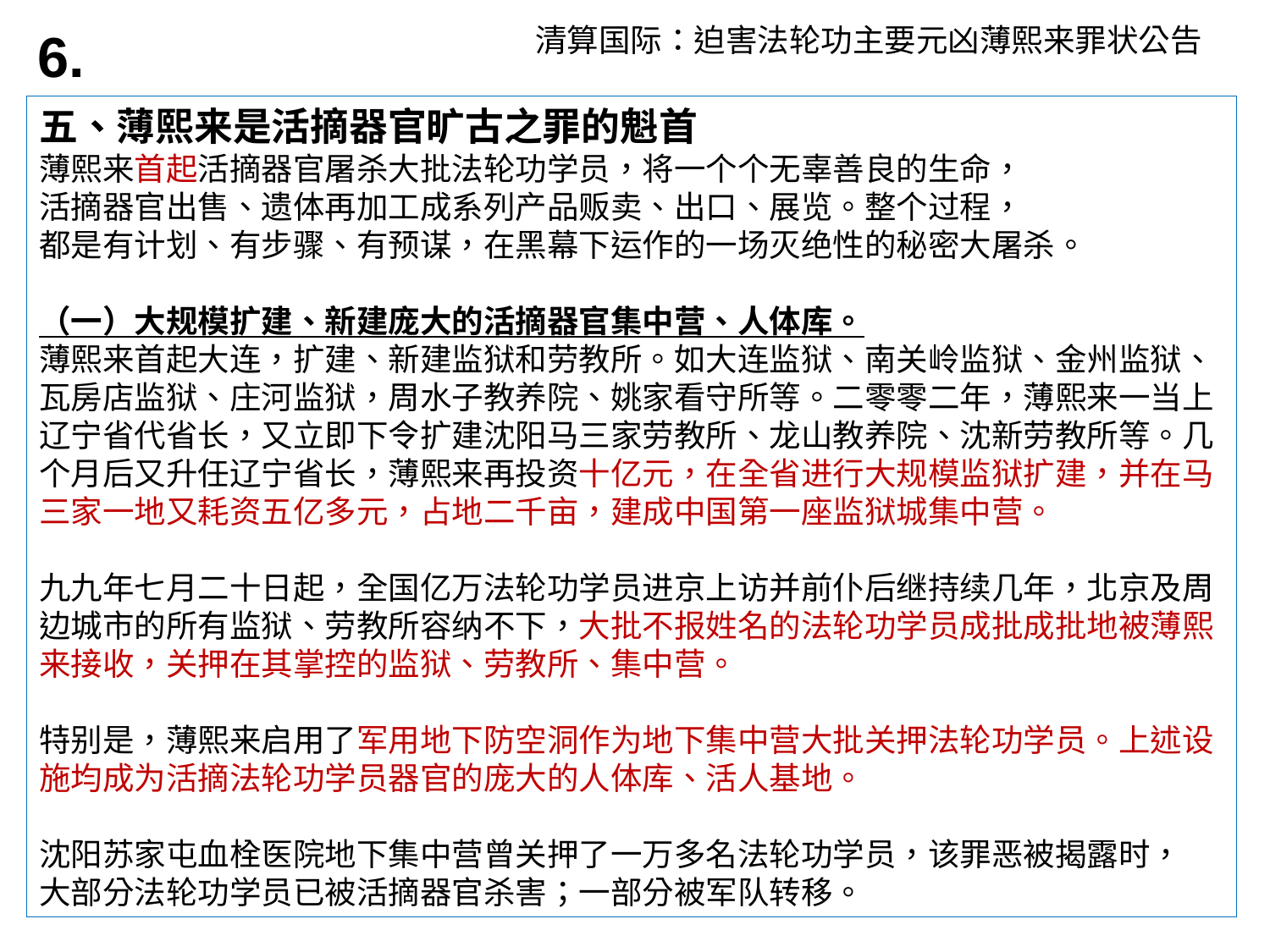

清算国际：迫害法轮功主要元凶薄熙来罪状公告
6.
五、薄熙来是活摘器官旷古之罪的魁首
薄熙来首起活摘器官屠杀大批法轮功学员，将一个个无辜善良的生命，
活摘器官出售、遗体再加工成系列产品贩卖、出口、展览。整个过程，
都是有计划、有步骤、有预谋，在黑幕下运作的一场灭绝性的秘密大屠杀。

（一）大规模扩建、新建庞大的活摘器官集中营、人体库。
薄熙来首起大连，扩建、新建监狱和劳教所。如大连监狱、南关岭监狱、金州监狱、瓦房店监狱、庄河监狱，周水子教养院、姚家看守所等。二零零二年，薄熙来一当上辽宁省代省长，又立即下令扩建沈阳马三家劳教所、龙山教养院、沈新劳教所等。几个月后又升任辽宁省长，薄熙来再投资十亿元，在全省进行大规模监狱扩建，并在马三家一地又耗资五亿多元，占地二千亩，建成中国第一座监狱城集中营。

九九年七月二十日起，全国亿万法轮功学员进京上访并前仆后继持续几年，北京及周边城市的所有监狱、劳教所容纳不下，大批不报姓名的法轮功学员成批成批地被薄熙来接收，关押在其掌控的监狱、劳教所、集中营。

特别是，薄熙来启用了军用地下防空洞作为地下集中营大批关押法轮功学员。上述设施均成为活摘法轮功学员器官的庞大的人体库、活人基地。

沈阳苏家屯血栓医院地下集中营曾关押了一万多名法轮功学员，该罪恶被揭露时，
大部分法轮功学员已被活摘器官杀害；一部分被军队转移。